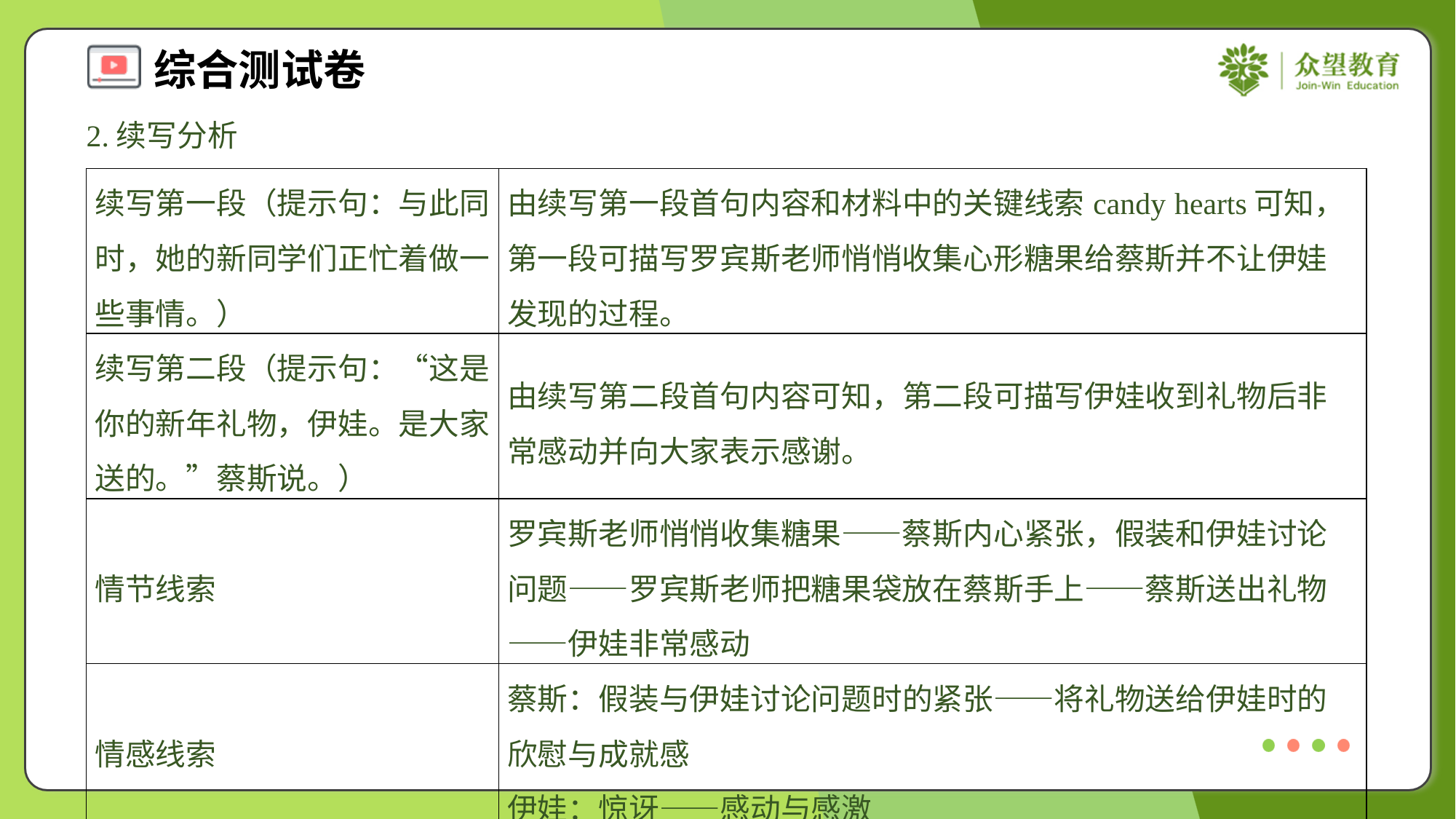

2.续写分析
| 续写第一段（提示句：与此同时，她的新同学们正忙着做一些事情。） | 由续写第一段首句内容和材料中的关键线索candy hearts可知，第一段可描写罗宾斯老师悄悄收集心形糖果给蔡斯并不让伊娃发现的过程。 |
| --- | --- |
| 续写第二段（提示句：“这是你的新年礼物，伊娃。是大家送的。”蔡斯说。） | 由续写第二段首句内容可知，第二段可描写伊娃收到礼物后非常感动并向大家表示感谢。 |
| 情节线索 | 罗宾斯老师悄悄收集糖果——蔡斯内心紧张，假装和伊娃讨论问题——罗宾斯老师把糖果袋放在蔡斯手上——蔡斯送出礼物——伊娃非常感动 |
| 情感线索 | 蔡斯：假装与伊娃讨论问题时的紧张——将礼物送给伊娃时的欣慰与成就感 伊娃：惊讶——感动与感激 |